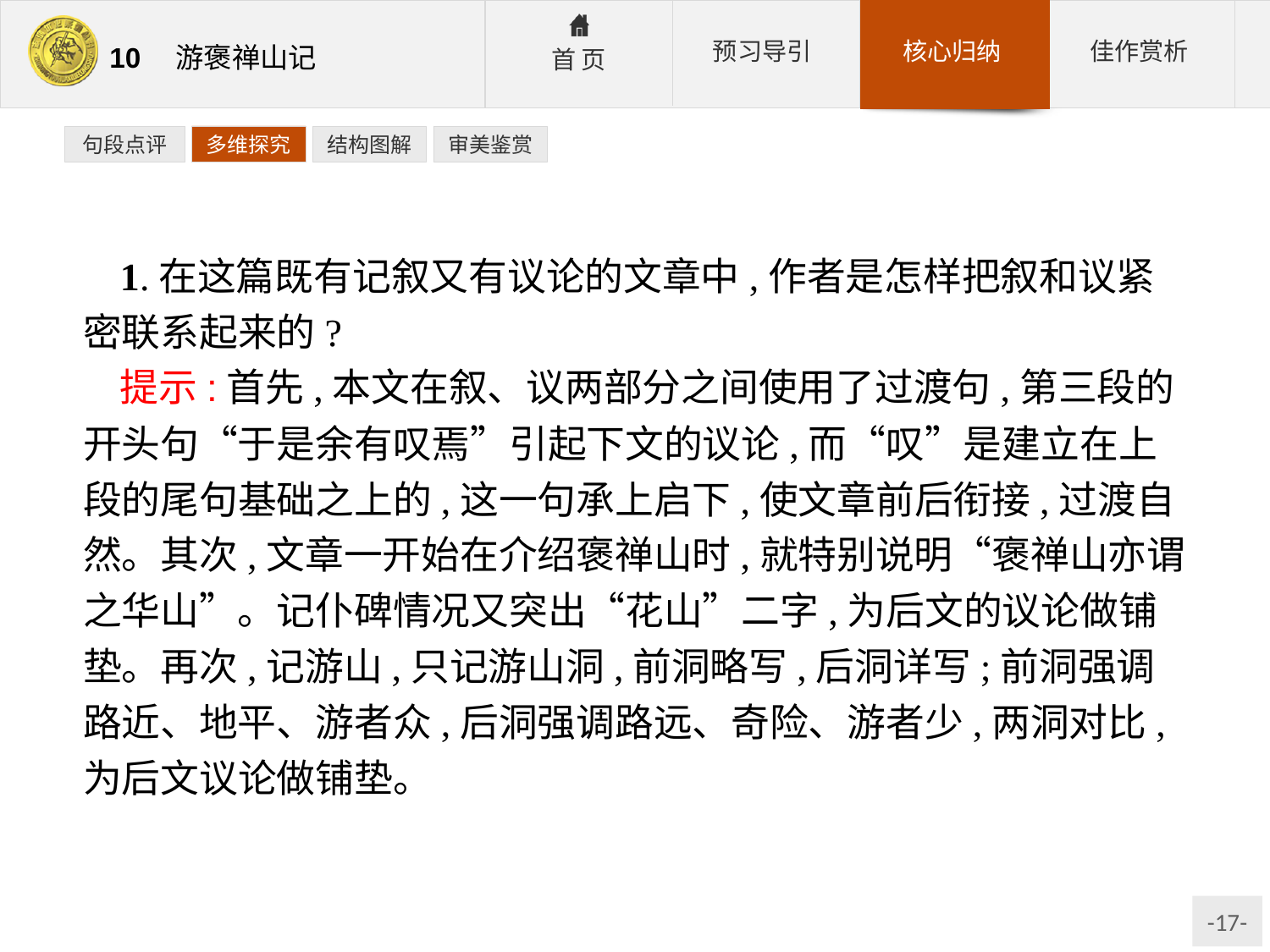

句段点评
多维探究
结构图解
审美鉴赏
1.在这篇既有记叙又有议论的文章中,作者是怎样把叙和议紧密联系起来的?
提示:首先,本文在叙、议两部分之间使用了过渡句,第三段的开头句“于是余有叹焉”引起下文的议论,而“叹”是建立在上段的尾句基础之上的,这一句承上启下,使文章前后衔接,过渡自然。其次,文章一开始在介绍褒禅山时,就特别说明“褒禅山亦谓之华山”。记仆碑情况又突出“花山”二字,为后文的议论做铺垫。再次,记游山,只记游山洞,前洞略写,后洞详写;前洞强调路近、地平、游者众,后洞强调路远、奇险、游者少,两洞对比,为后文议论做铺垫。